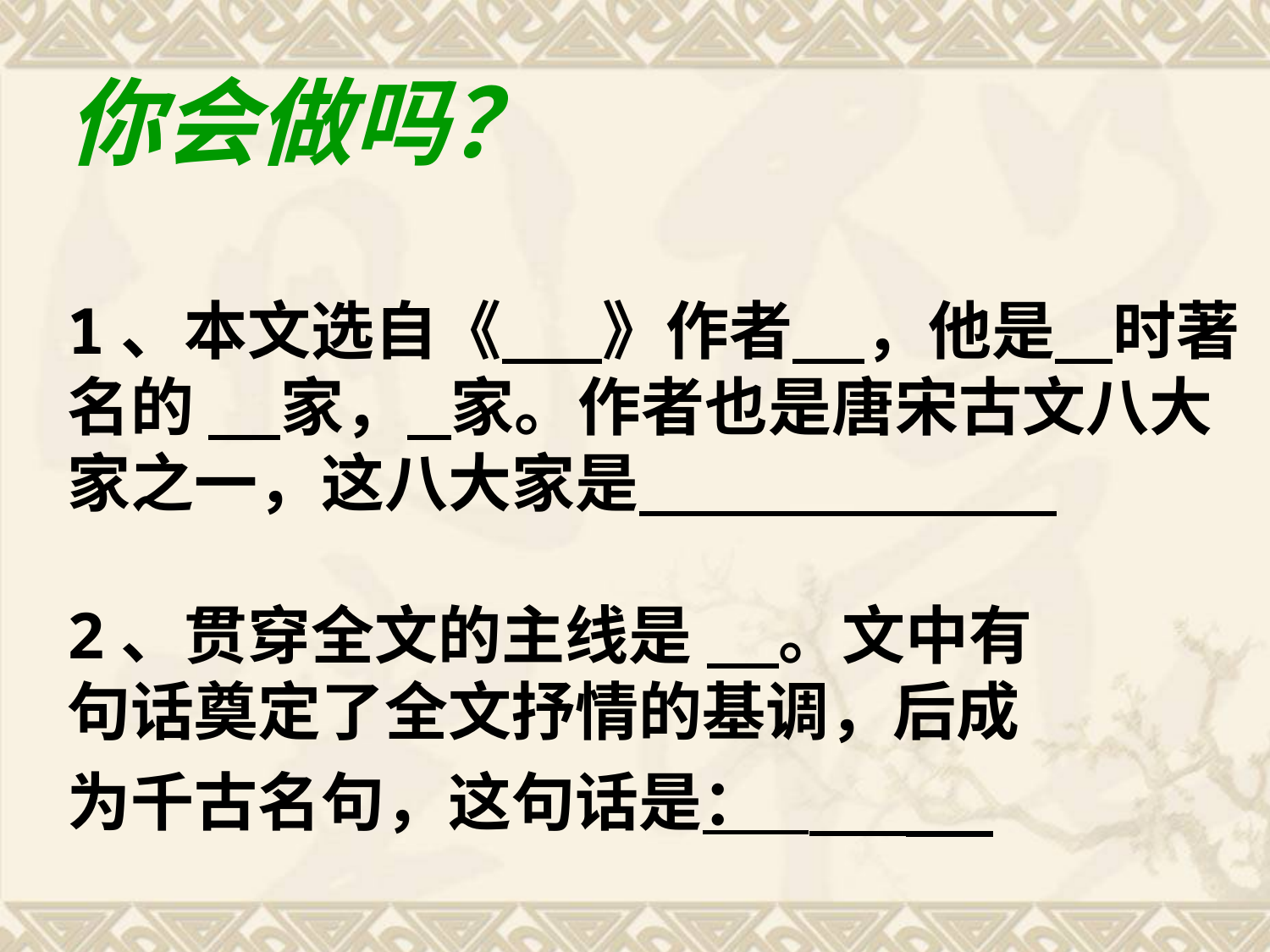

你会做吗？
1、本文选自《       》作者     ，他是    时著名的      家，   家。作者也是唐宋古文八大家之一，这八大家是

2、贯穿全文的主线是      。文中有
句话奠定了全文抒情的基调，后成
为千古名句，这句话是：